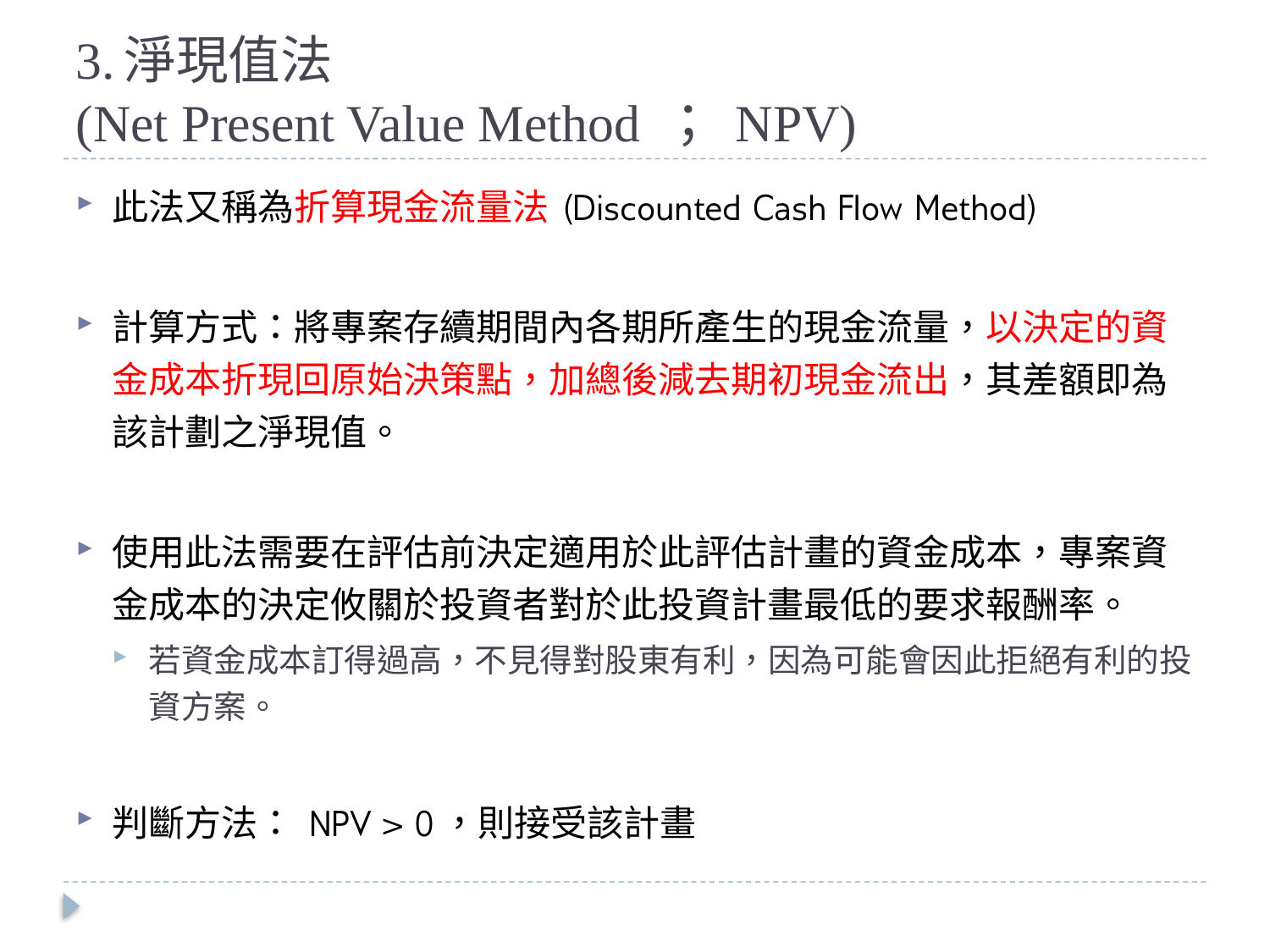

# 3.淨現值法 (Net Present Value Method ； NPV)
此法又稱為折算現金流量法 (Discounted Cash Flow Method)

計算方式：將專案存續期間內各期所產生的現金流量，以決定的資金成本折現回原始決策點，加總後減去期初現金流出，其差額即為該計劃之淨現值。

使用此法需要在評估前決定適用於此評估計畫的資金成本，專案資金成本的決定攸關於投資者對於此投資計畫最低的要求報酬率。
若資金成本訂得過高，不見得對股東有利，因為可能會因此拒絕有利的投資方案。

判斷方法： NPV > 0，則接受該計畫